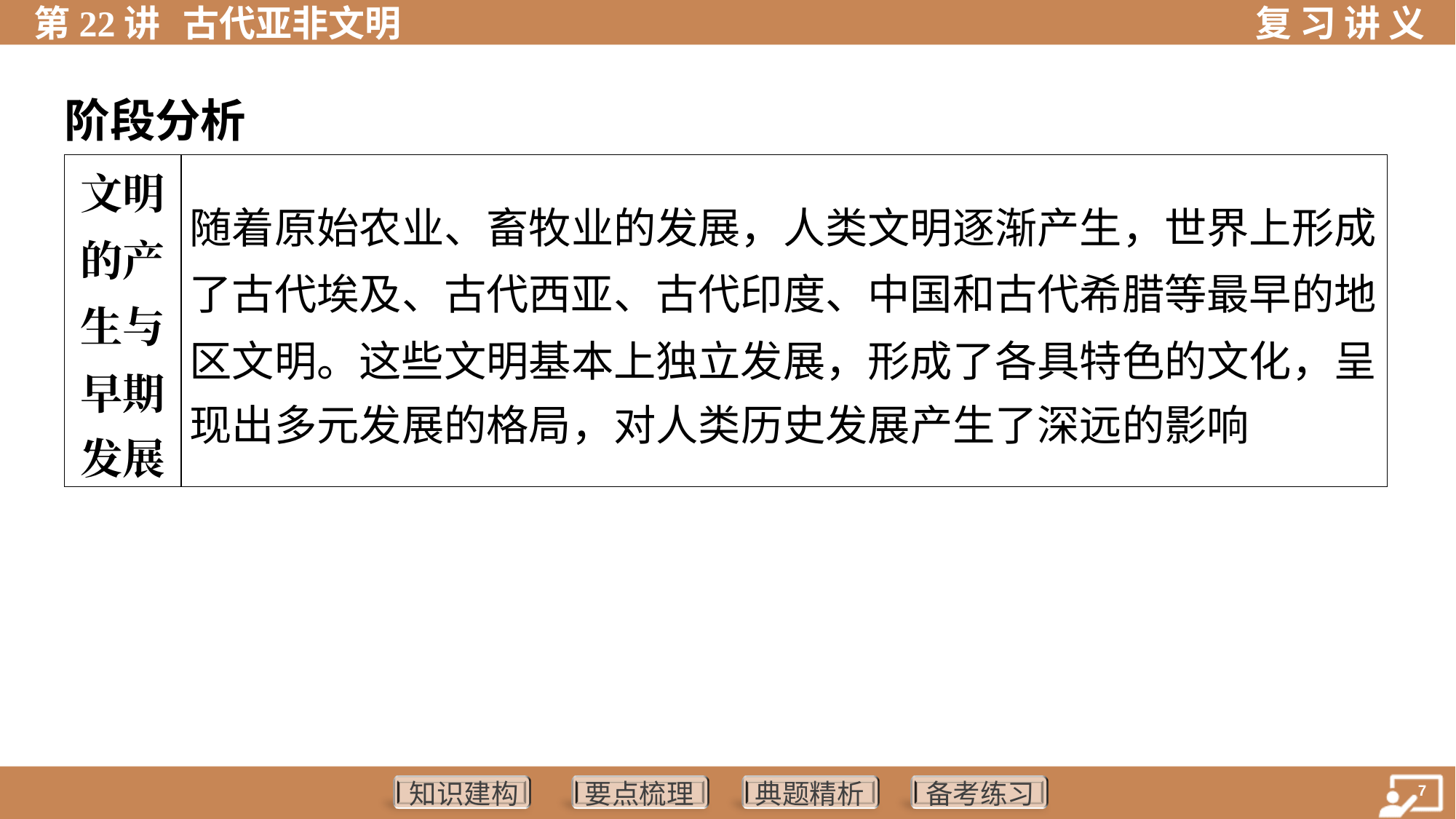

阶段分析
| 文明 的产 生与 早期 发展 | 随着原始农业、畜牧业的发展，人类文明逐渐产生，世界上形成 了古代埃及、古代西亚、古代印度、中国和古代希腊等最早的地 区文明。这些文明基本上独立发展，形成了各具特色的文化，呈 现出多元发展的格局，对人类历史发展产生了深远的影响 |
| --- | --- |